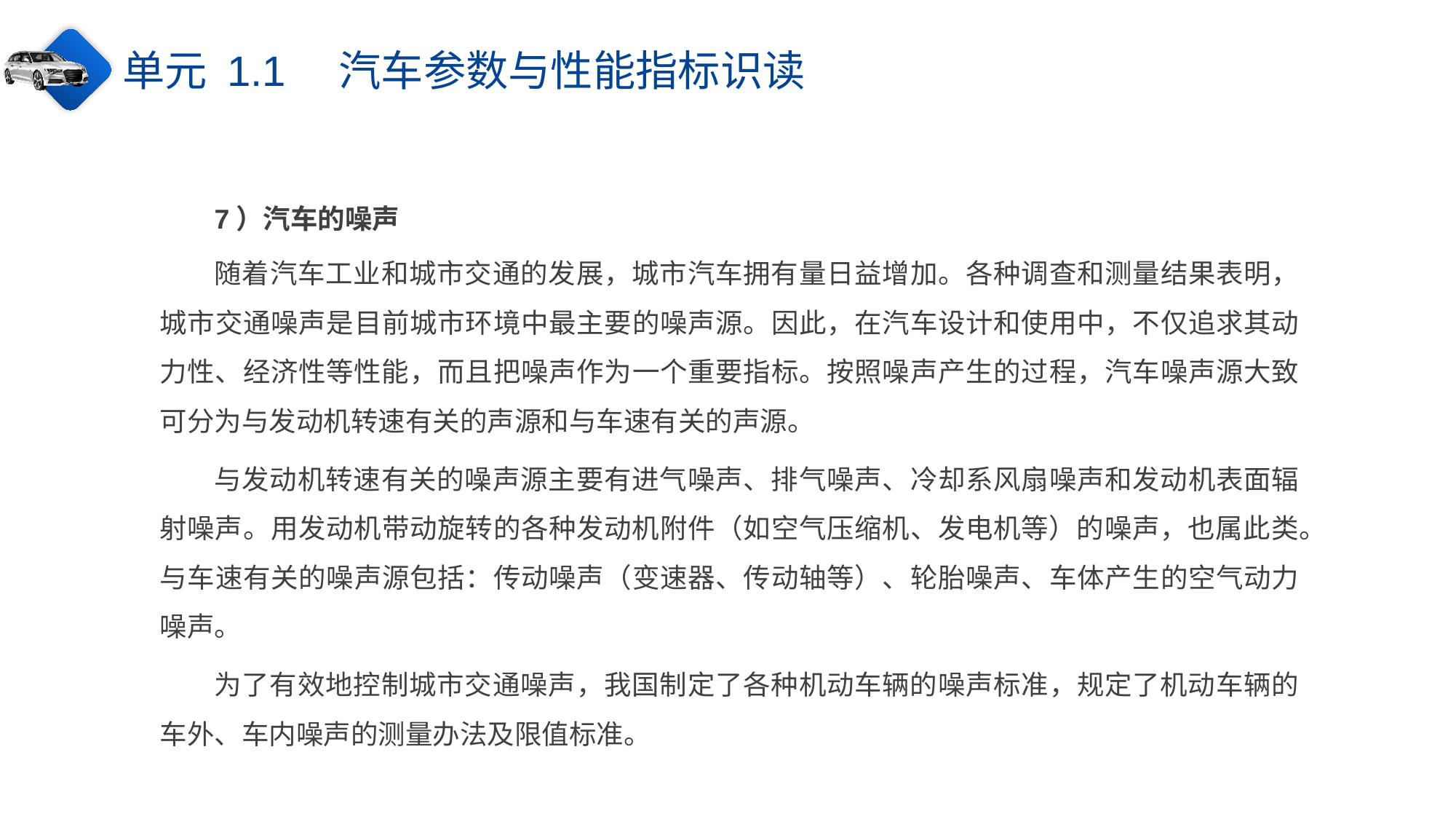

单元 1.1　汽车参数与性能指标识读
7）汽车的噪声
随着汽车工业和城市交通的发展，城市汽车拥有量日益增加。各种调查和测量结果表明，城市交通噪声是目前城市环境中最主要的噪声源。因此，在汽车设计和使用中，不仅追求其动力性、经济性等性能，而且把噪声作为一个重要指标。按照噪声产生的过程，汽车噪声源大致可分为与发动机转速有关的声源和与车速有关的声源。
与发动机转速有关的噪声源主要有进气噪声、排气噪声、冷却系风扇噪声和发动机表面辐射噪声。用发动机带动旋转的各种发动机附件（如空气压缩机、发电机等）的噪声，也属此类。与车速有关的噪声源包括：传动噪声（变速器、传动轴等）、轮胎噪声、车体产生的空气动力噪声。
为了有效地控制城市交通噪声，我国制定了各种机动车辆的噪声标准，规定了机动车辆的车外、车内噪声的测量办法及限值标准。